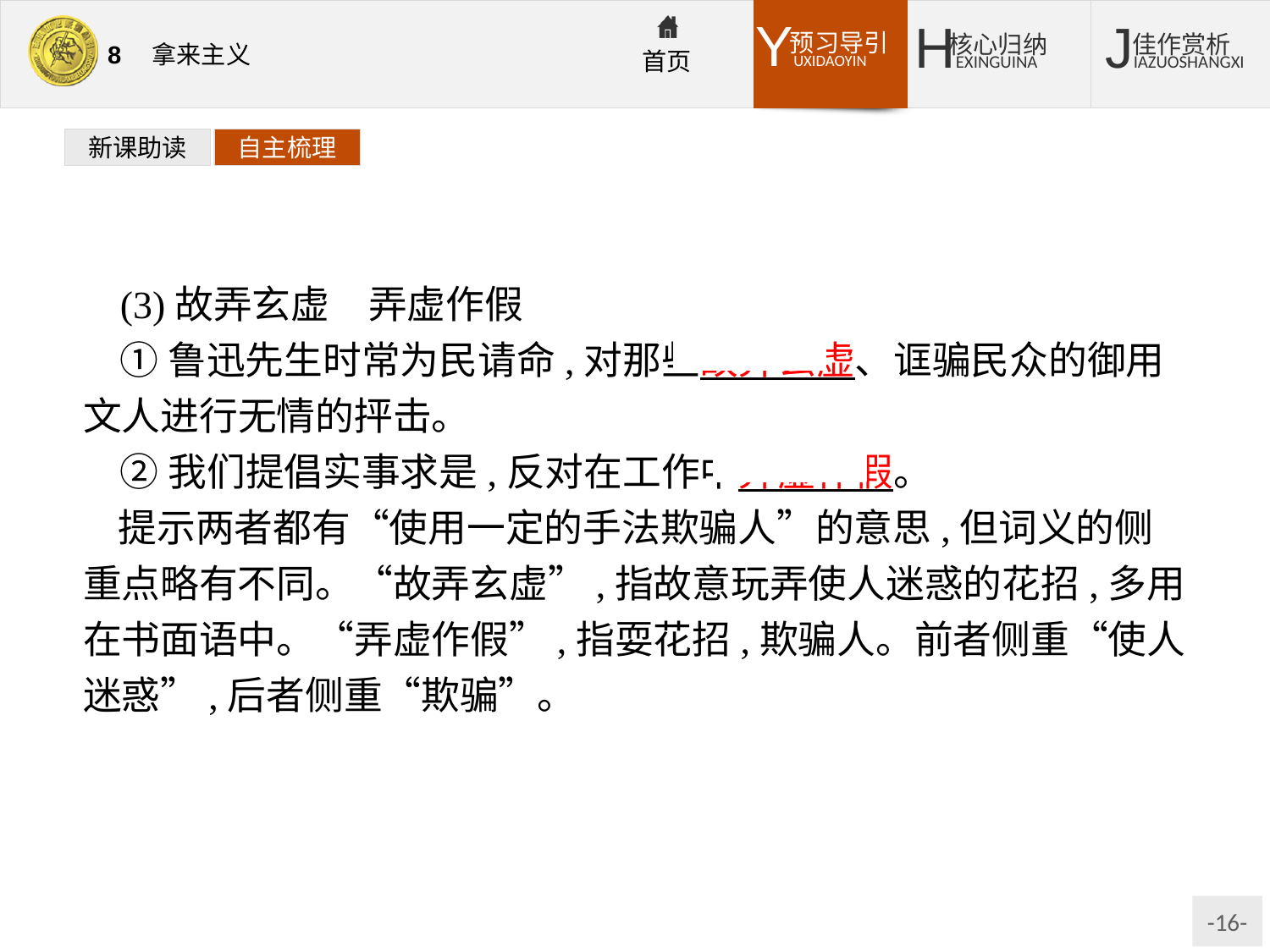

新课助读
自主梳理
(3)故弄玄虚　弄虚作假
①鲁迅先生时常为民请命,对那些故弄玄虚、诓骗民众的御用文人进行无情的抨击。
②我们提倡实事求是,反对在工作中弄虚作假。
提示两者都有“使用一定的手法欺骗人”的意思,但词义的侧重点略有不同。“故弄玄虚”,指故意玩弄使人迷惑的花招,多用在书面语中。“弄虚作假”,指耍花招,欺骗人。前者侧重“使人迷惑”,后者侧重“欺骗”。